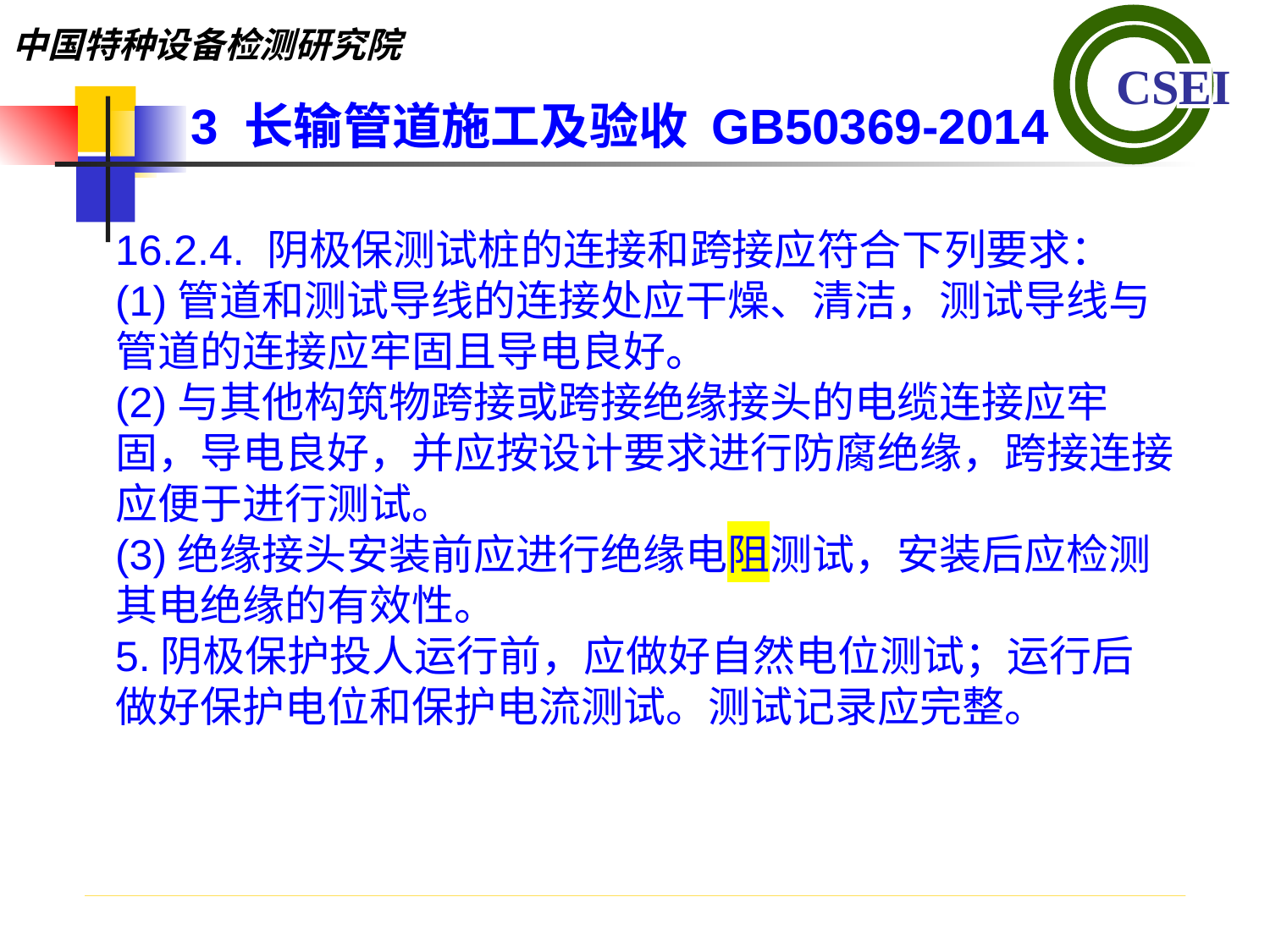

3 长输管道施工及验收 GB50369-2014
16.2.4. 阴极保测试桩的连接和跨接应符合下列要求：(1)管道和测试导线的连接处应干燥、清洁，测试导线与管道的连接应牢固且导电良好。(2)与其他构筑物跨接或跨接绝缘接头的电缆连接应牢固，导电良好，并应按设计要求进行防腐绝缘，跨接连接应便于进行测试。(3)绝缘接头安装前应进行绝缘电阻测试，安装后应检测其电绝缘的有效性。5.阴极保护投人运行前，应做好自然电位测试；运行后做好保护电位和保护电流测试。测试记录应完整。